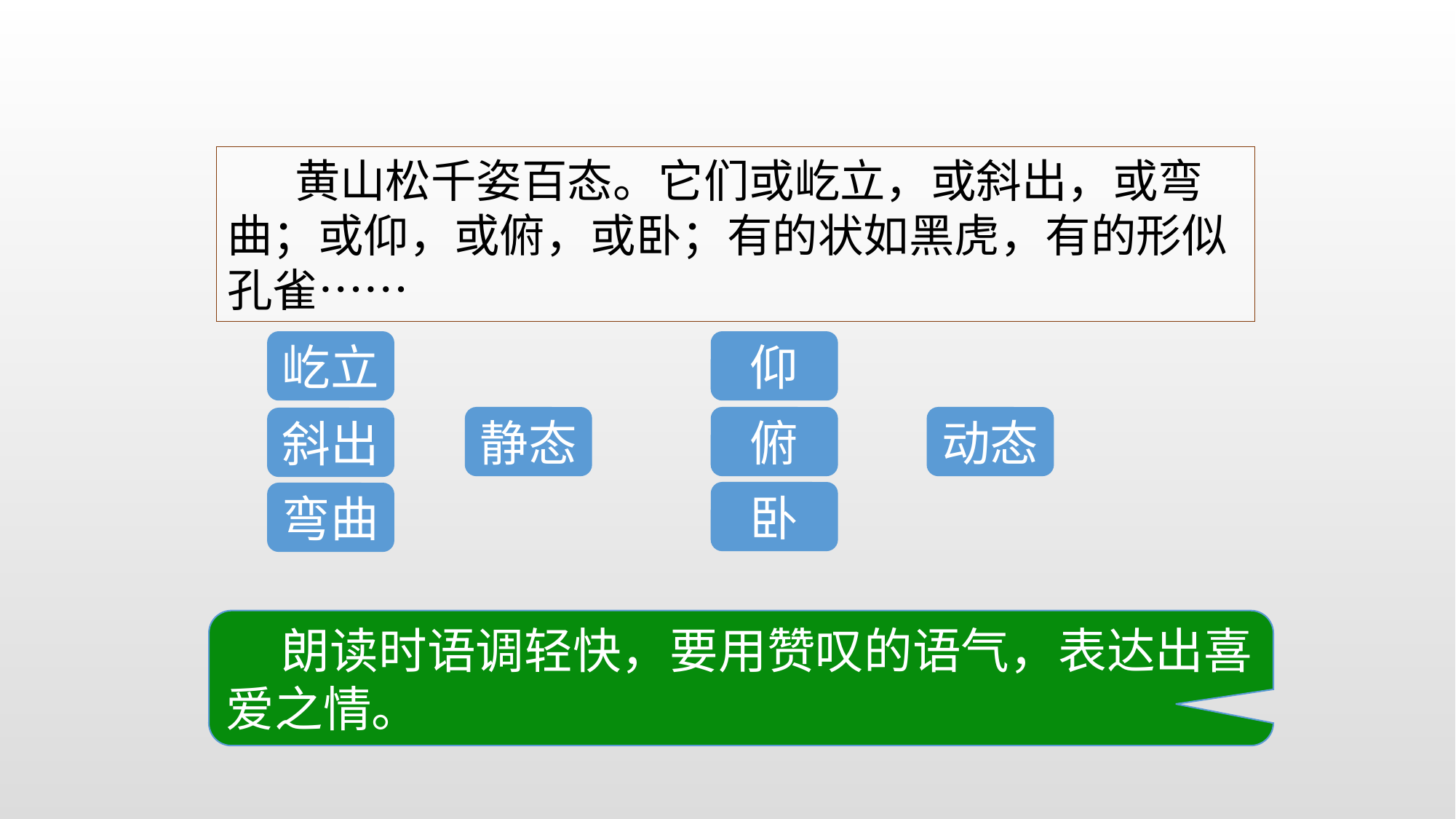

黄山松千姿百态。它们或屹立，或斜出，或弯曲；或仰，或俯，或卧；有的状如黑虎，有的形似孔雀……
屹立
仰
静态
俯
动态
斜出
卧
弯曲
    朗读时语调轻快，要用赞叹的语气，表达出喜爱之情。